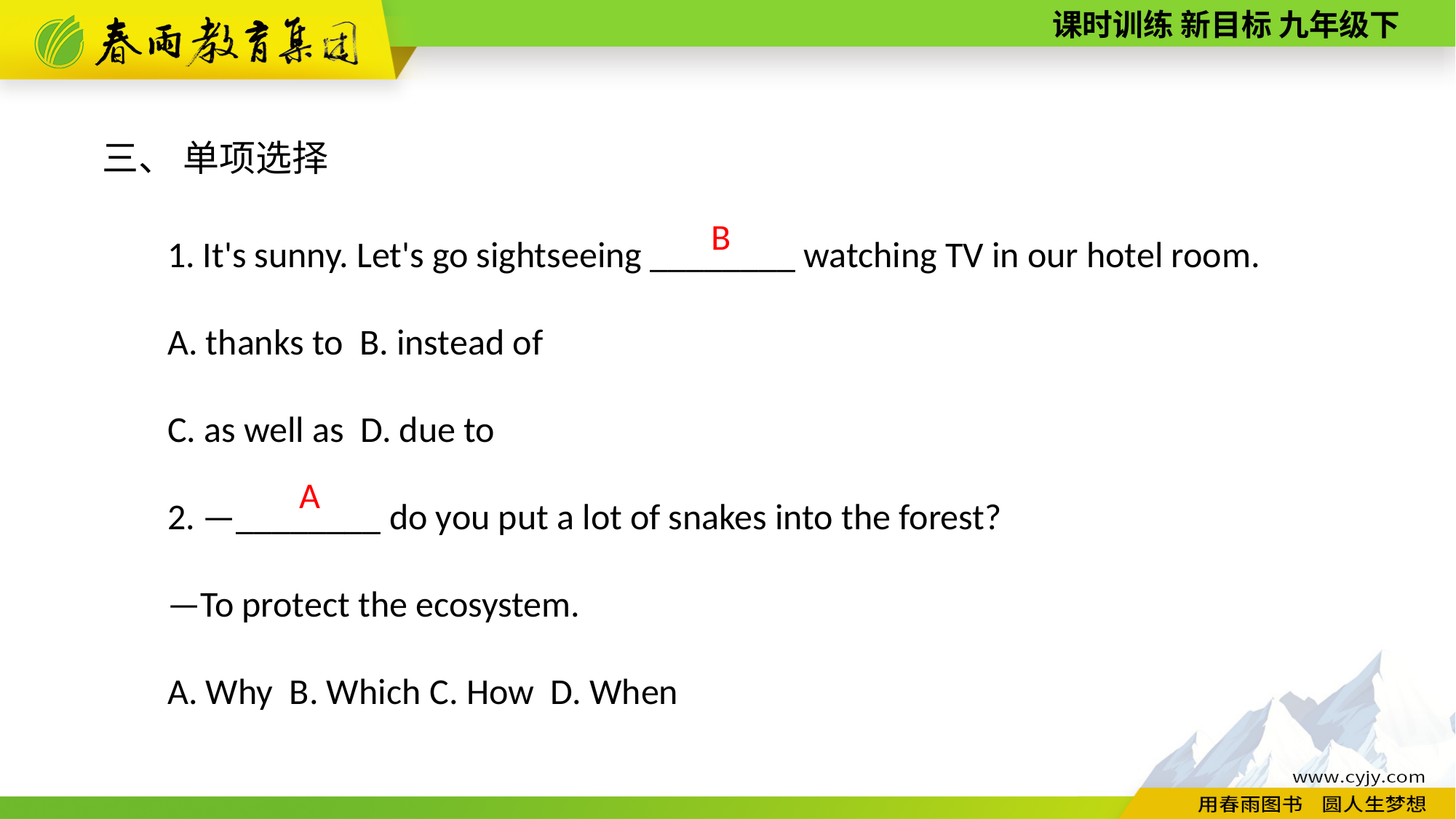

三、 单项选择
1. It's sunny. Let's go sightseeing ________ watching TV in our hotel room.
A. thanks to  B. instead of
C. as well as  D. due to
2. —________ do you put a lot of snakes into the forest?
—To protect the ecosystem.
A. Why  B. Which  C. How  D. When
B
A